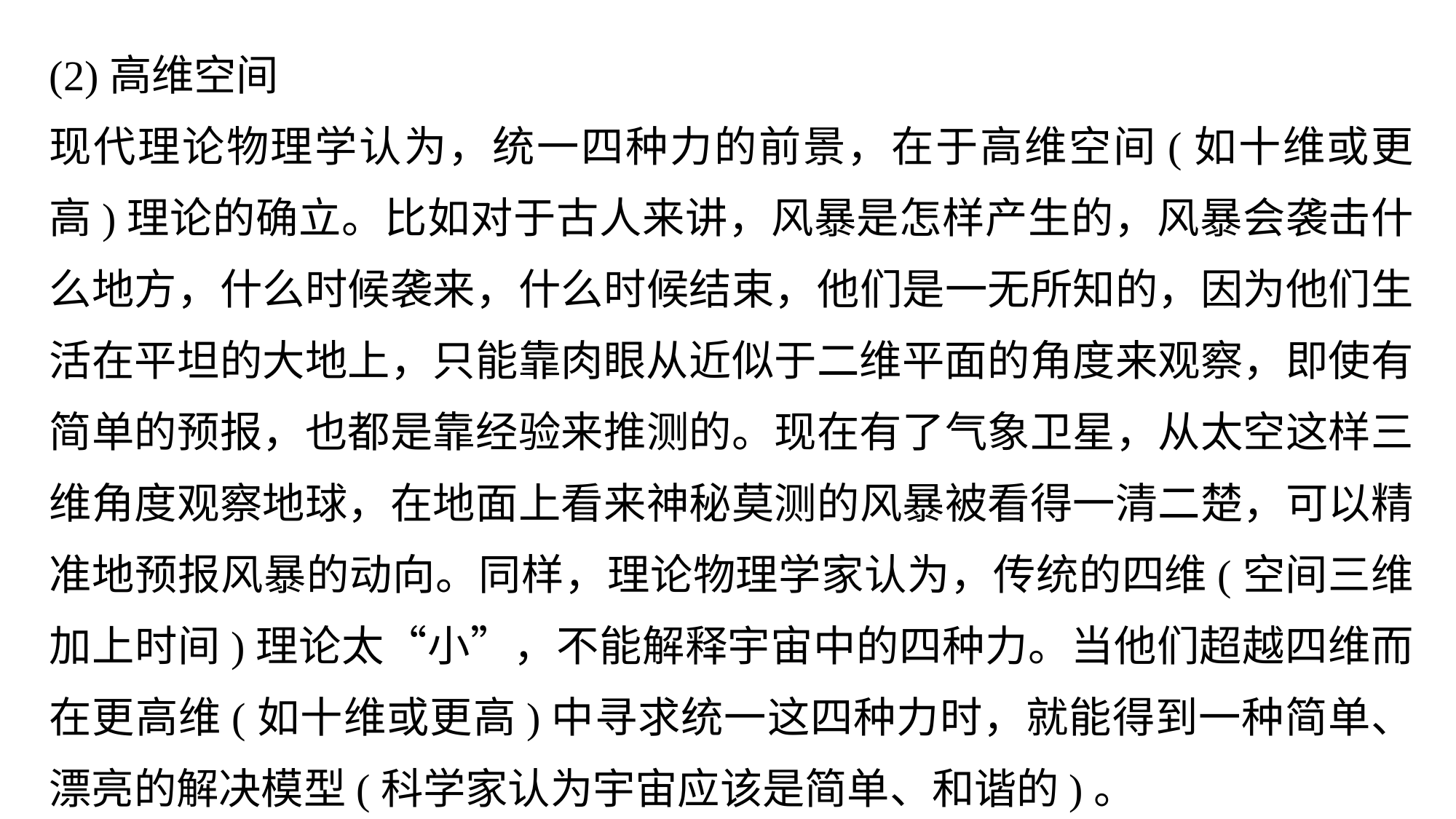

(2)高维空间
现代理论物理学认为，统一四种力的前景，在于高维空间(如十维或更高)理论的确立。比如对于古人来讲，风暴是怎样产生的，风暴会袭击什么地方，什么时候袭来，什么时候结束，他们是一无所知的，因为他们生活在平坦的大地上，只能靠肉眼从近似于二维平面的角度来观察，即使有简单的预报，也都是靠经验来推测的。现在有了气象卫星，从太空这样三维角度观察地球，在地面上看来神秘莫测的风暴被看得一清二楚，可以精准地预报风暴的动向。同样，理论物理学家认为，传统的四维(空间三维加上时间)理论太“小”，不能解释宇宙中的四种力。当他们超越四维而在更高维(如十维或更高)中寻求统一这四种力时，就能得到一种简单、漂亮的解决模型(科学家认为宇宙应该是简单、和谐的)。